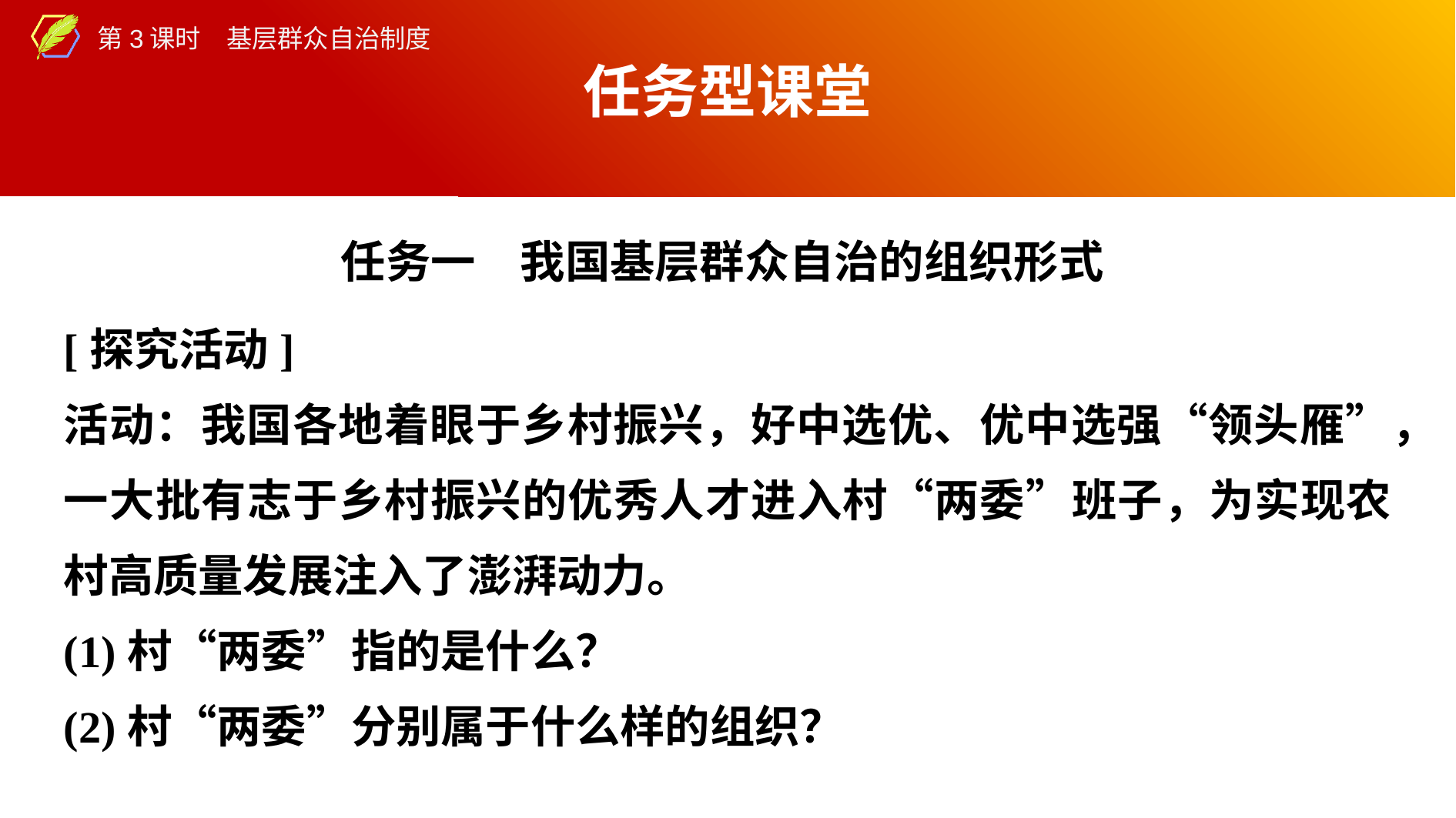

任务型课堂
任务一　我国基层群众自治的组织形式
[探究活动]
活动：我国各地着眼于乡村振兴，好中选优、优中选强“领头雁”，一大批有志于乡村振兴的优秀人才进入村“两委”班子，为实现农村高质量发展注入了澎湃动力。
(1)村“两委”指的是什么？
(2)村“两委”分别属于什么样的组织？